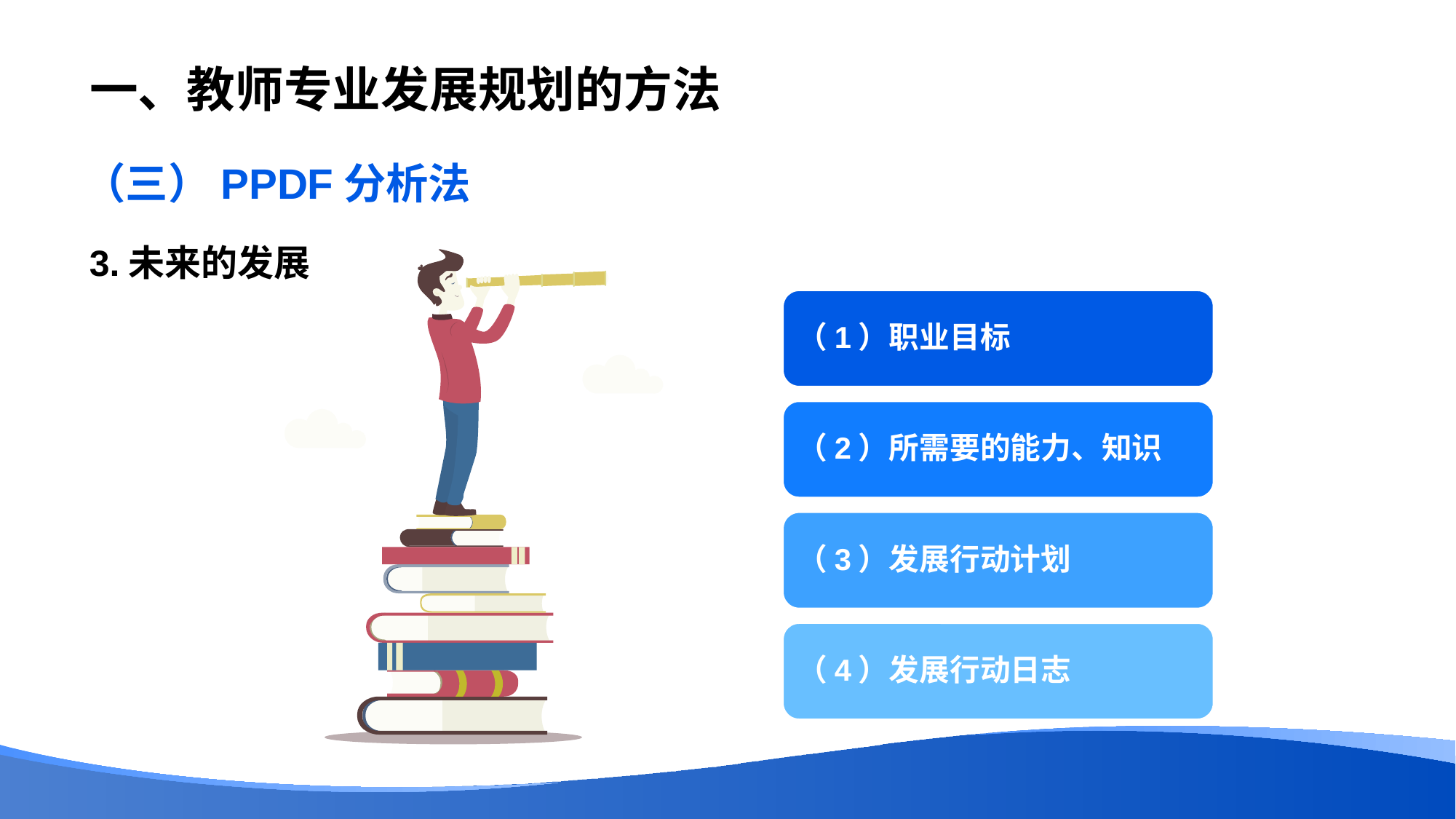

# 一、教师专业发展规划的方法
（三）PPDF分析法
3.未来的发展

（1）职业目标
（2）所需要的能力、知识
（3）发展行动计划
（4）发展行动日志